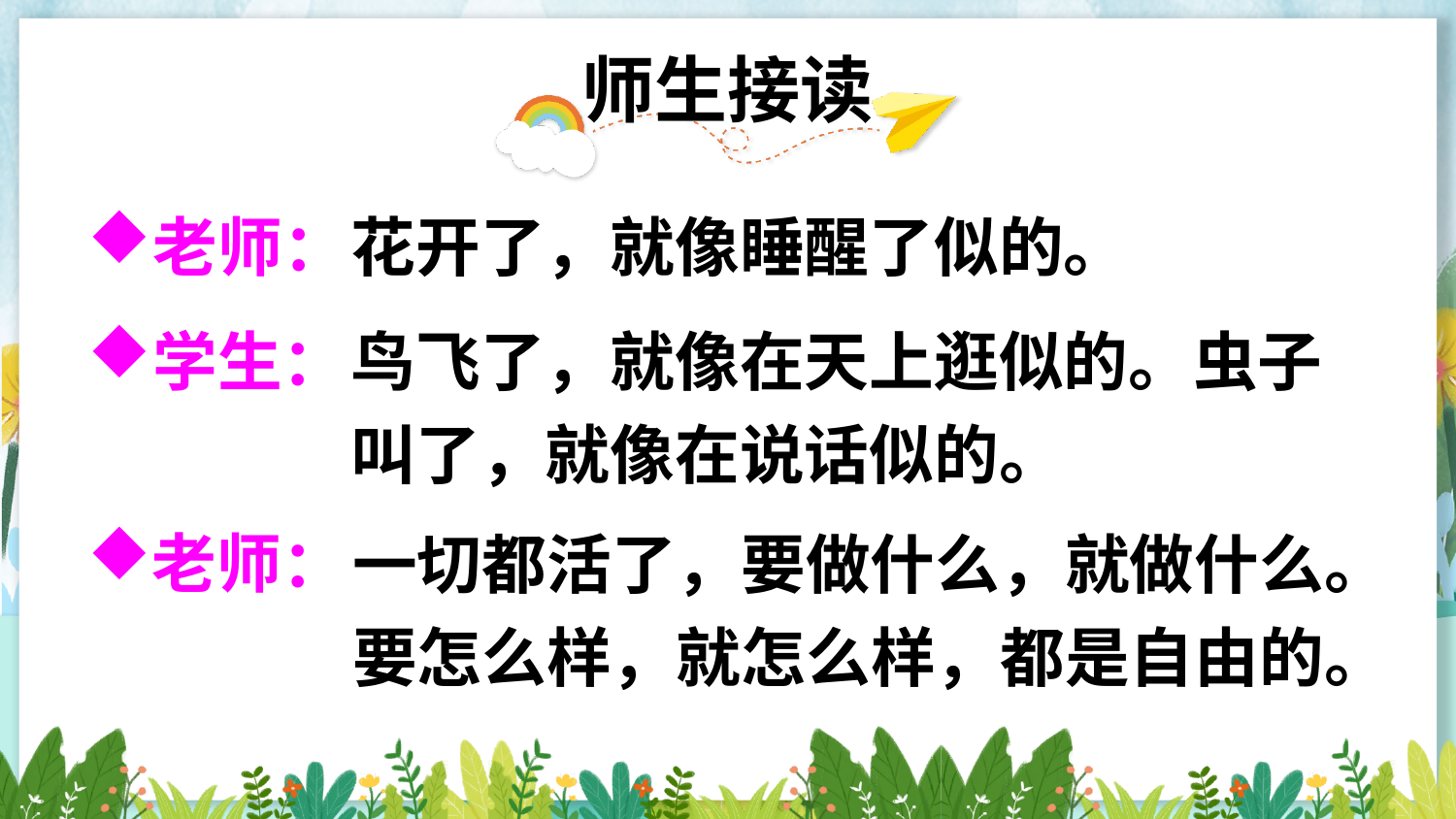

师生接读
老师：
花开了，就像睡醒了似的。
学生：
鸟飞了，就像在天上逛似的。虫子叫了，就像在说话似的。
老师：
一切都活了，要做什么，就做什么。要怎么样，就怎么样，都是自由的。